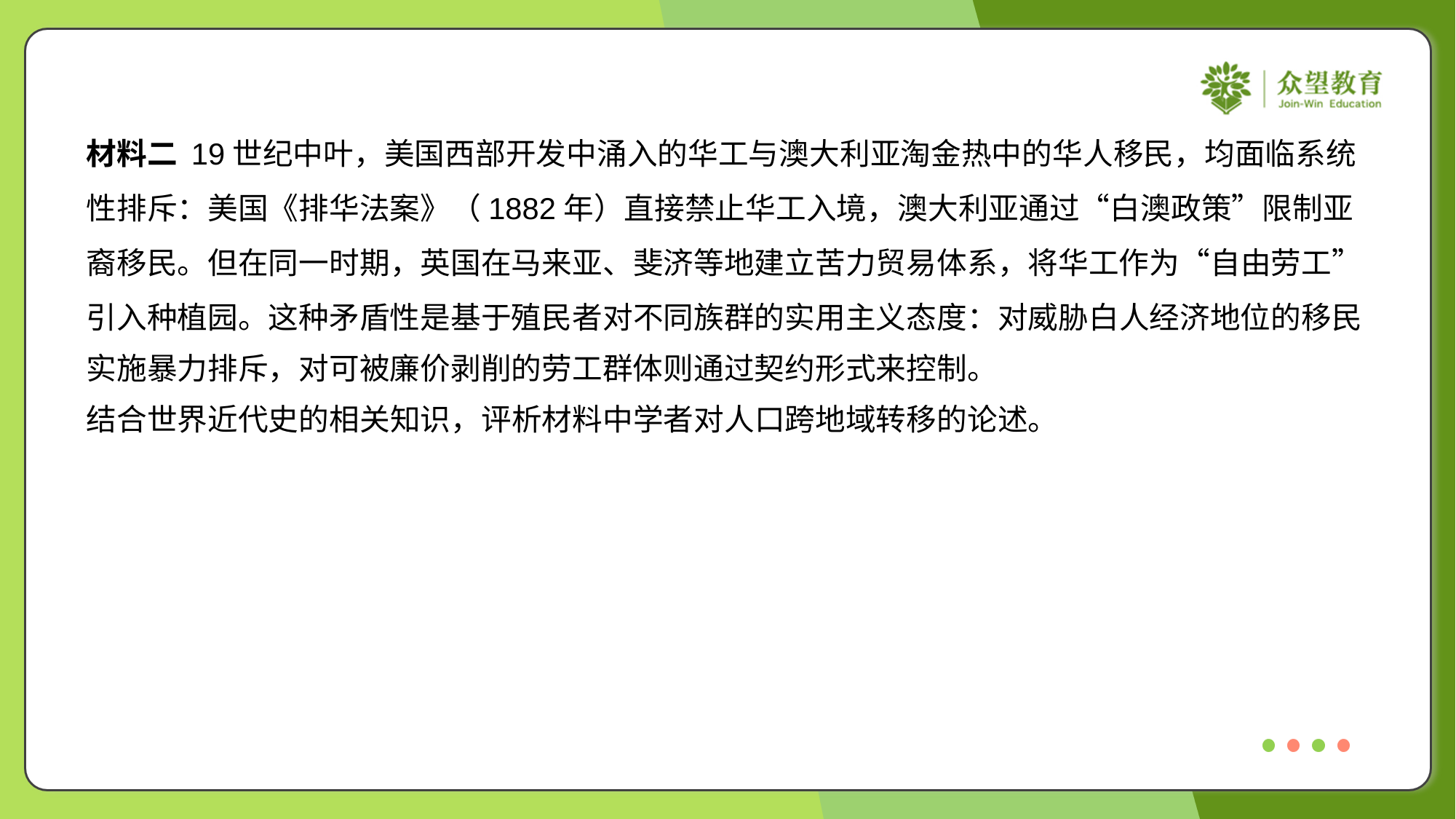

材料二 19世纪中叶，美国西部开发中涌入的华工与澳大利亚淘金热中的华人移民，均面临系统
性排斥：美国《排华法案》（1882年）直接禁止华工入境，澳大利亚通过“白澳政策”限制亚
裔移民。但在同一时期，英国在马来亚、斐济等地建立苦力贸易体系，将华工作为“自由劳工”
引入种植园。这种矛盾性是基于殖民者对不同族群的实用主义态度：对威胁白人经济地位的移民
实施暴力排斥，对可被廉价剥削的劳工群体则通过契约形式来控制。
结合世界近代史的相关知识，评析材料中学者对人口跨地域转移的论述。